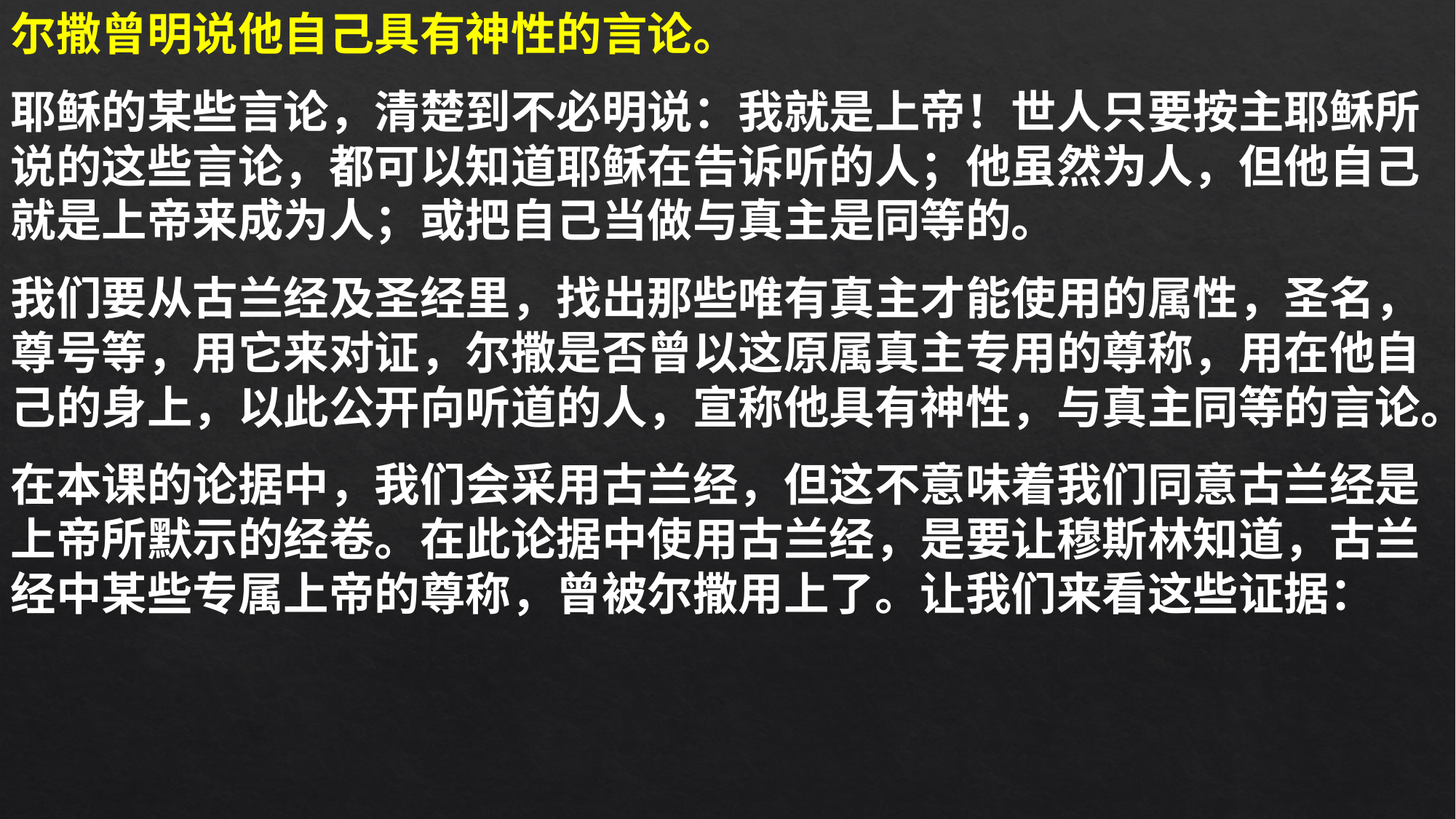

尔撒曾明说他自己具有神性的言论。
耶稣的某些言论，清楚到不必明说：我就是上帝！世人只要按主耶稣所说的这些言论，都可以知道耶稣在告诉听的人；他虽然为人，但他自己就是上帝来成为人；或把自己当做与真主是同等的。
我们要从古兰经及圣经里，找出那些唯有真主才能使用的属性，圣名，尊号等，用它来对证，尔撒是否曾以这原属真主专用的尊称，用在他自己的身上，以此公开向听道的人，宣称他具有神性，与真主同等的言论。
在本课的论据中，我们会采用古兰经，但这不意味着我们同意古兰经是上帝所默示的经卷。在此论据中使用古兰经，是要让穆斯林知道，古兰经中某些专属上帝的尊称，曾被尔撒用上了。让我们来看这些证据：